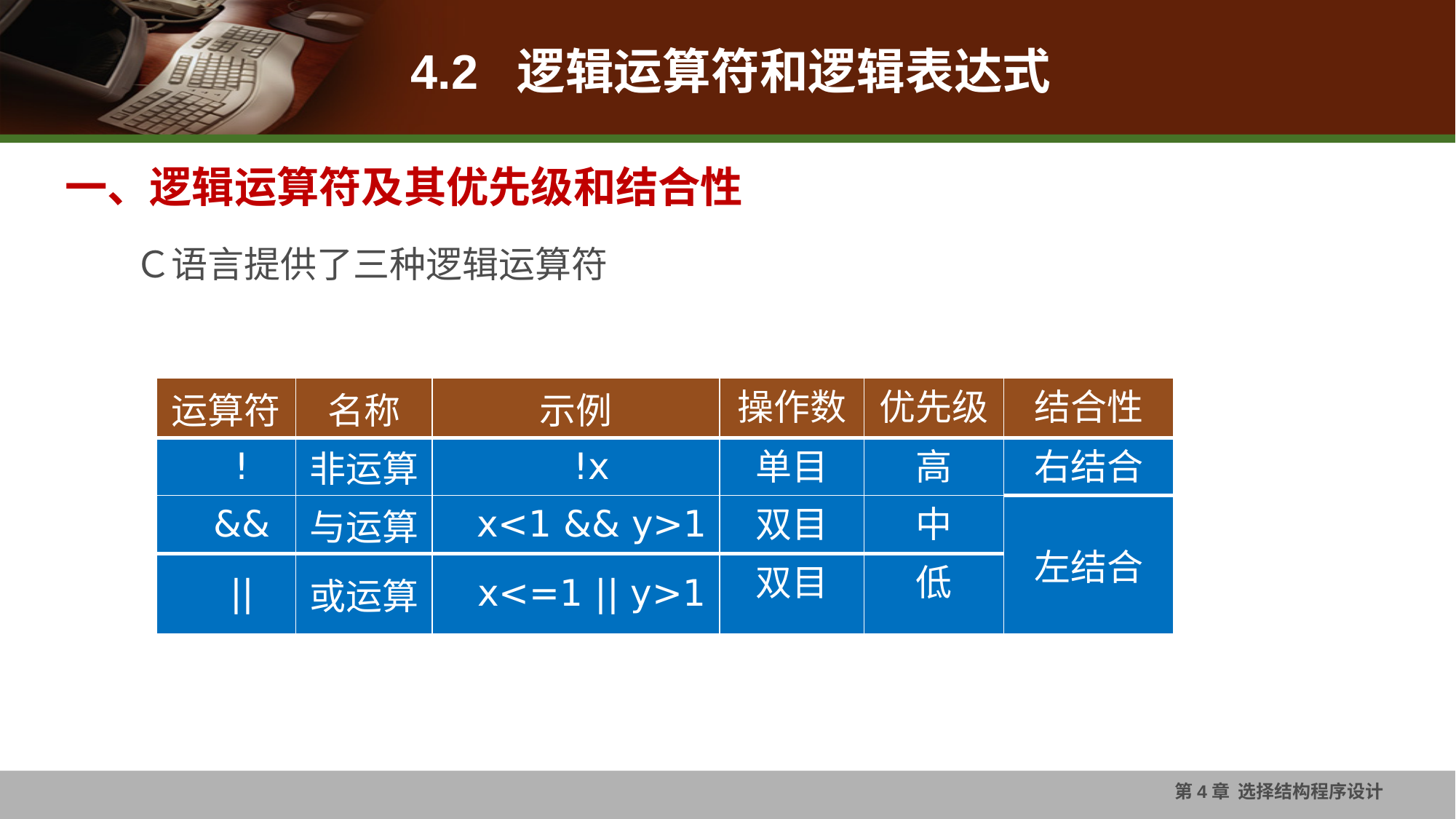

# 4.2  逻辑运算符和逻辑表达式
一、逻辑运算符及其优先级和结合性
Ｃ语言提供了三种逻辑运算符
| 运算符 | 名称 | 示例 | 操作数 | 优先级 | 结合性 |
| --- | --- | --- | --- | --- | --- |
| ! | 非运算 | !x | 单目 | 高 | 右结合 |
| && | 与运算 | x<1 && y>1 | 双目 | 中 | 左结合 |
| || | 或运算 | x<=1 || y>1 | 双目 | 低 |  |
第4章  选择结构程序设计